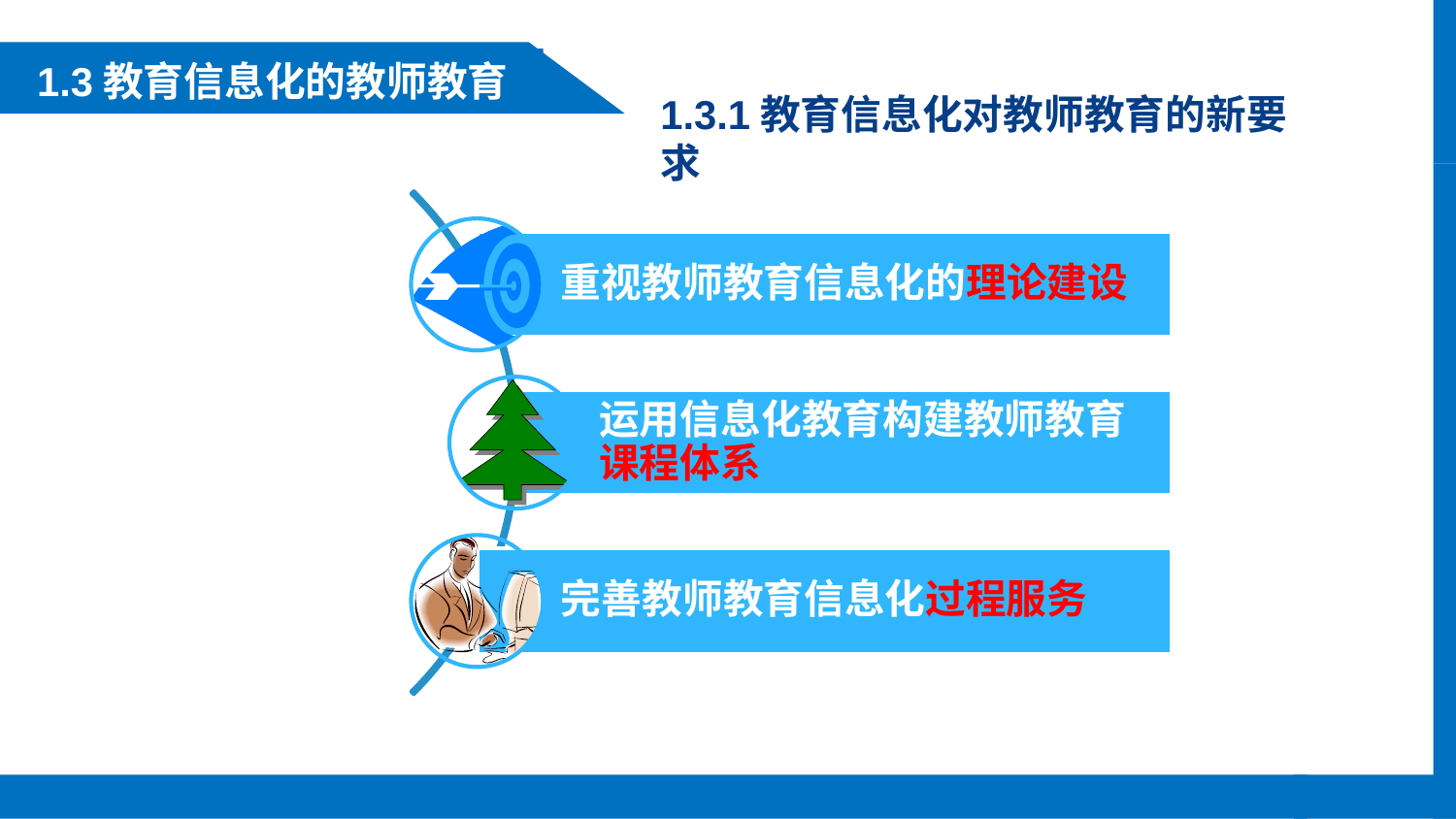

1.3教育信息化的教师教育
1.3.1教育信息化对教师教育的新要求
重视教师教育信息化的理论建设
运用信息化教育构建教师教育课程体系
完善教师教育信息化过程服务